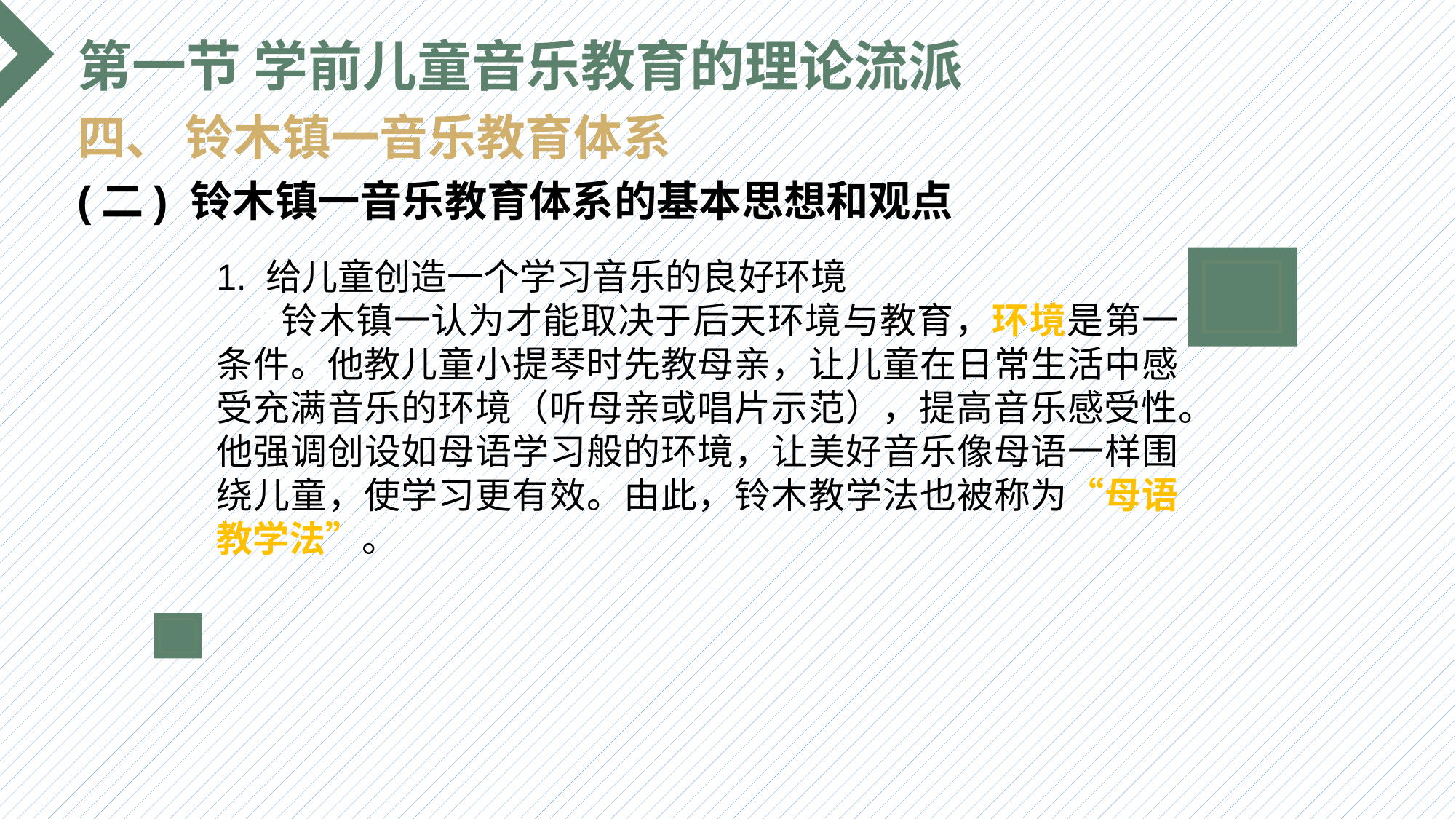

第一节 学前儿童音乐教育的理论流派
四、 铃木镇一音乐教育体系
(二) 铃木镇一音乐教育体系的基本思想和观点

1. 给儿童创造一个学习音乐的良好环境
      铃木镇一认为才能取决于后天环境与教育，环境是第一条件。他教儿童小提琴时先教母亲，让儿童在日常生活中感受充满音乐的环境（听母亲或唱片示范），提高音乐感受性。他强调创设如母语学习般的环境，让美好音乐像母语一样围绕儿童，使学习更有效。由此，铃木教学法也被称为“母语教学法”。

选题背景
输入您的内容，请简要说明，言简意赅即可输入您的内容，请简要说明，言简意赅即可输入您的内容，请简要说明，言简意赅即可输入您的内容，请简要说明，言简意赅即可